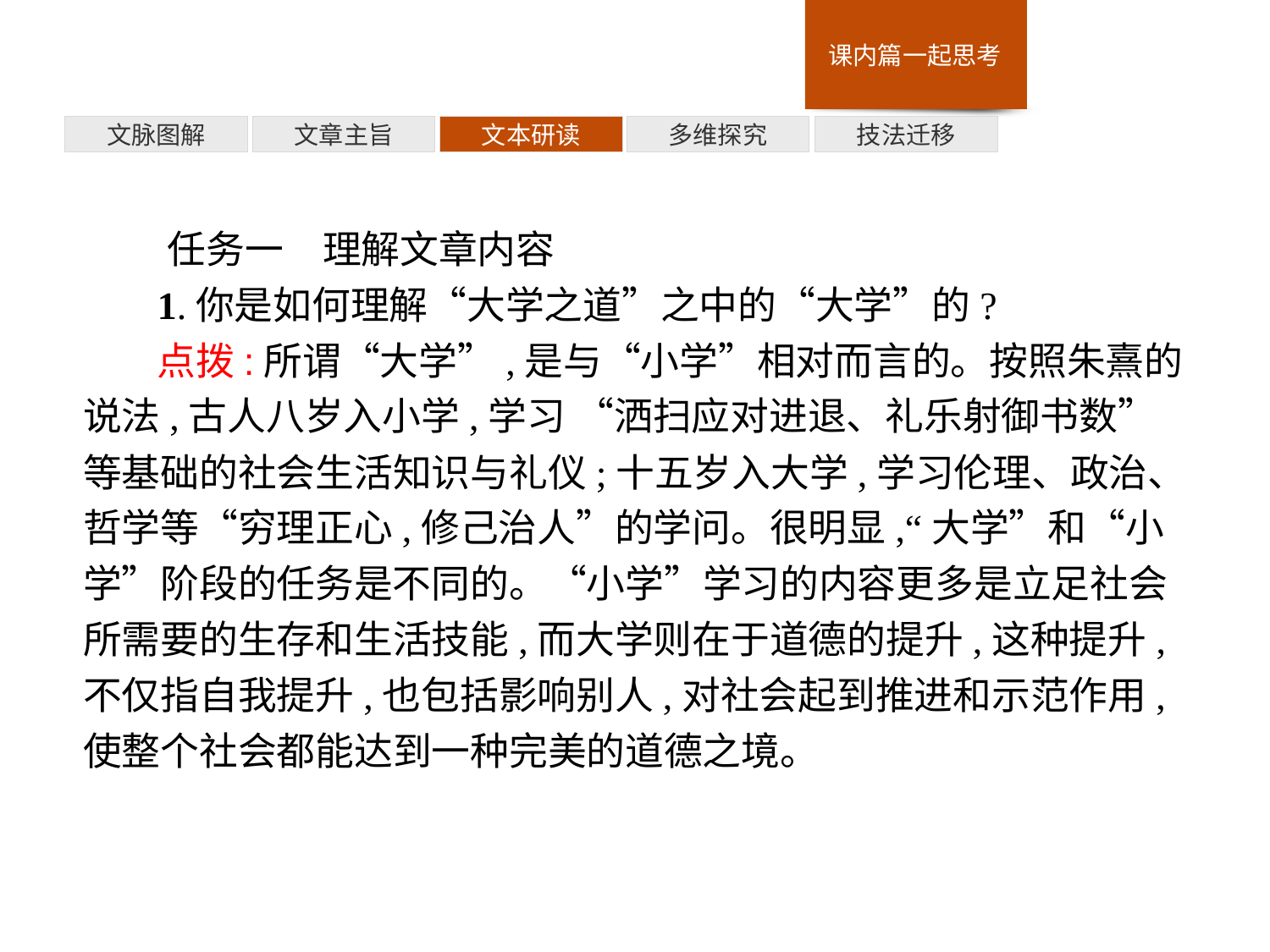

技法迁移
多维探究
文本研读
文章主旨
文脉图解
任务一　理解文章内容
1.你是如何理解“大学之道”之中的“大学”的?
点拨:所谓“大学”,是与“小学”相对而言的。按照朱熹的说法,古人八岁入小学,学习 “洒扫应对进退、礼乐射御书数”等基础的社会生活知识与礼仪;十五岁入大学,学习伦理、政治、哲学等“穷理正心,修己治人”的学问。很明显,“大学”和“小学”阶段的任务是不同的。“小学”学习的内容更多是立足社会所需要的生存和生活技能,而大学则在于道德的提升,这种提升,不仅指自我提升,也包括影响别人,对社会起到推进和示范作用,使整个社会都能达到一种完美的道德之境。